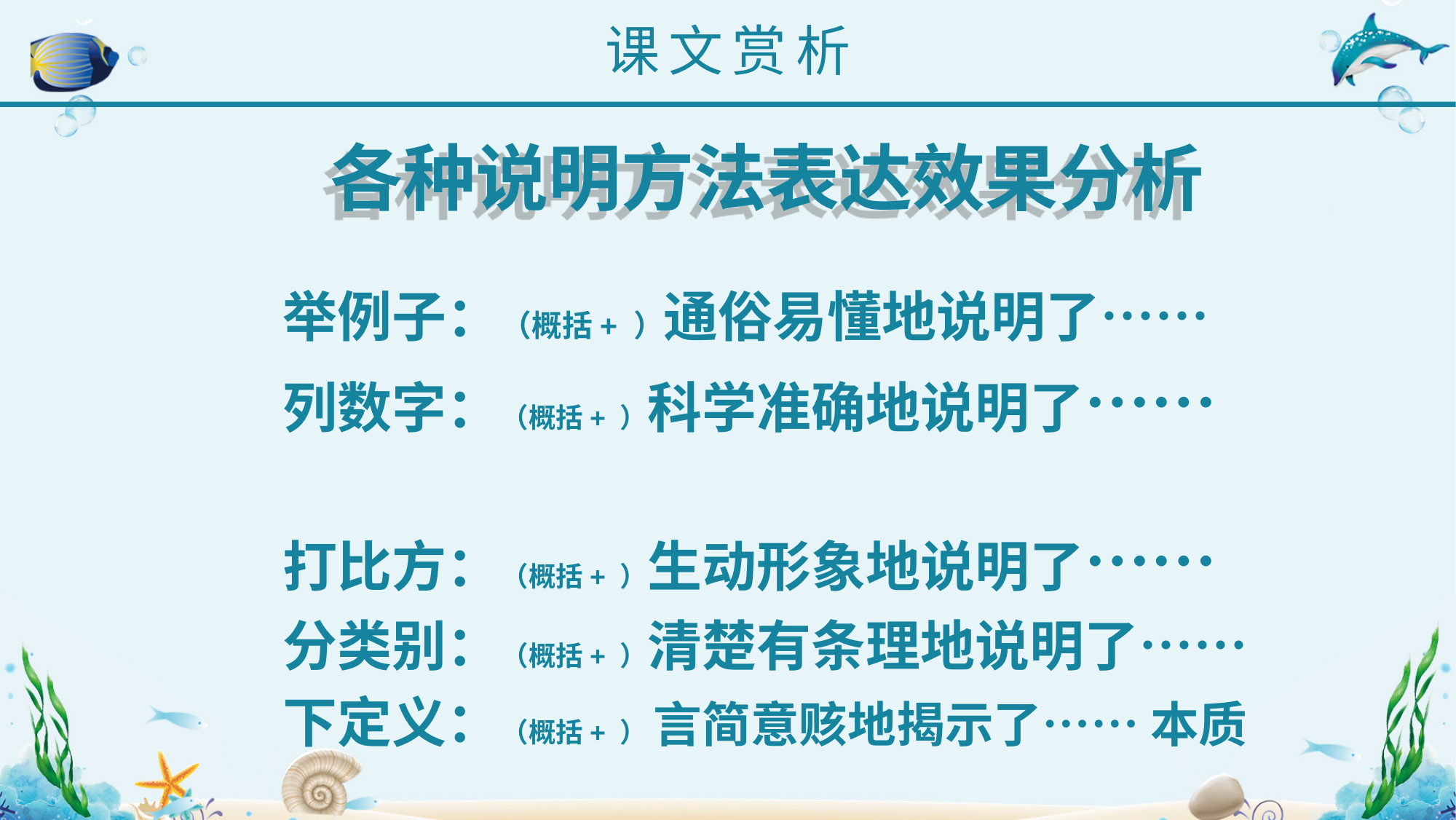

课文赏析

各种说明方法表达效果分析
举例子：（概括+ ）通俗易懂地说明了……
列数字：（概括+ ）科学准确地说明了……
打比方：（概括+ ）生动形象地说明了……
分类别：（概括+ ）清楚有条理地说明了……
下定义：（概括+ ） 言简意赅地揭示了…… 本质